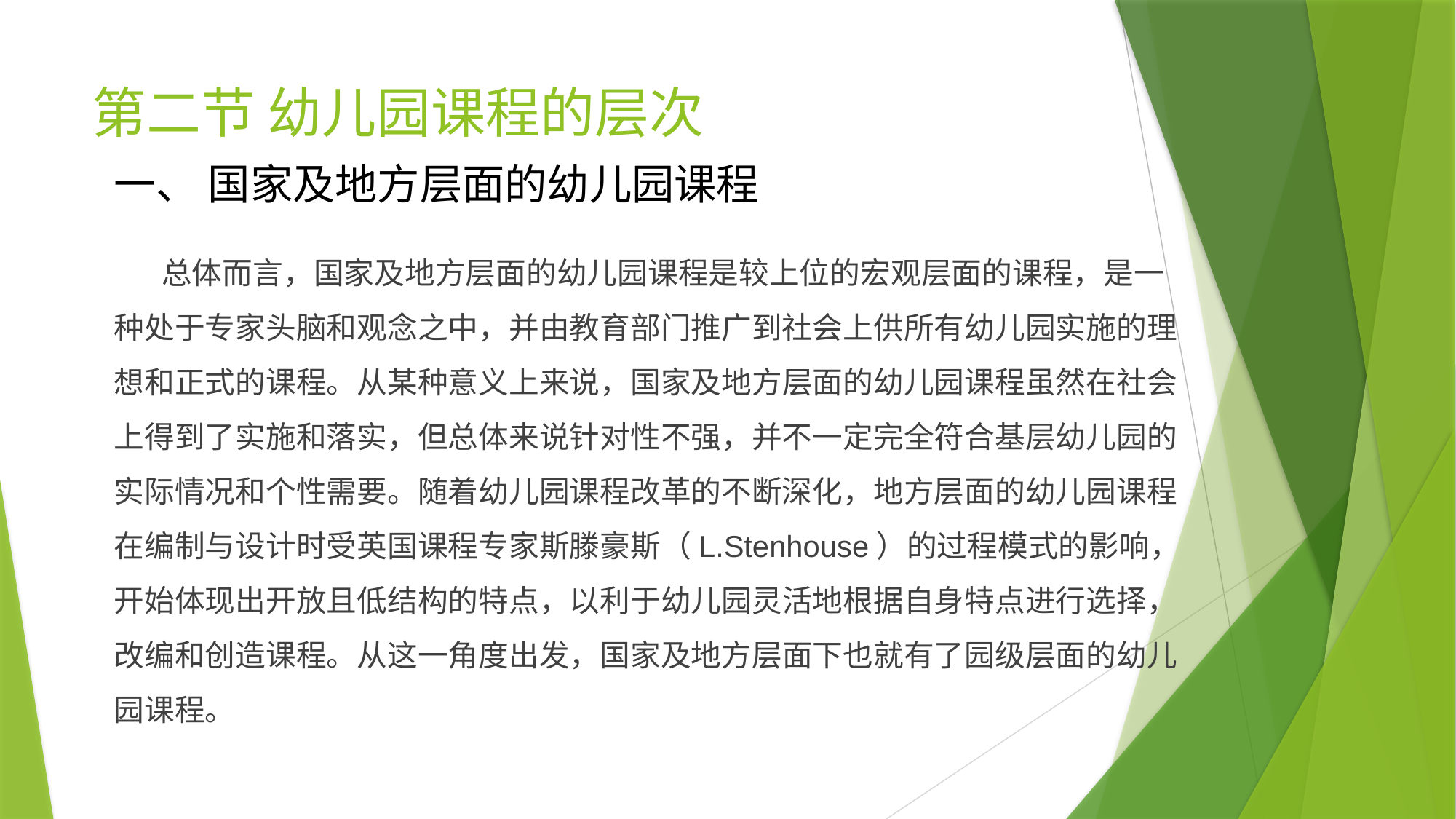

# 第二节 幼儿园课程的层次
一、 国家及地方层面的幼儿园课程
      总体而言，国家及地方层面的幼儿园课程是较上位的宏观层面的课程，是一种处于专家头脑和观念之中，并由教育部门推广到社会上供所有幼儿园实施的理想和正式的课程。从某种意义上来说，国家及地方层面的幼儿园课程虽然在社会上得到了实施和落实，但总体来说针对性不强，并不一定完全符合基层幼儿园的实际情况和个性需要。随着幼儿园课程改革的不断深化，地方层面的幼儿园课程在编制与设计时受英国课程专家斯滕豪斯（L.Stenhouse）的过程模式的影响，开始体现出开放且低结构的特点，以利于幼儿园灵活地根据自身特点进行选择，改编和创造课程。从这一角度出发，国家及地方层面下也就有了园级层面的幼儿园课程。